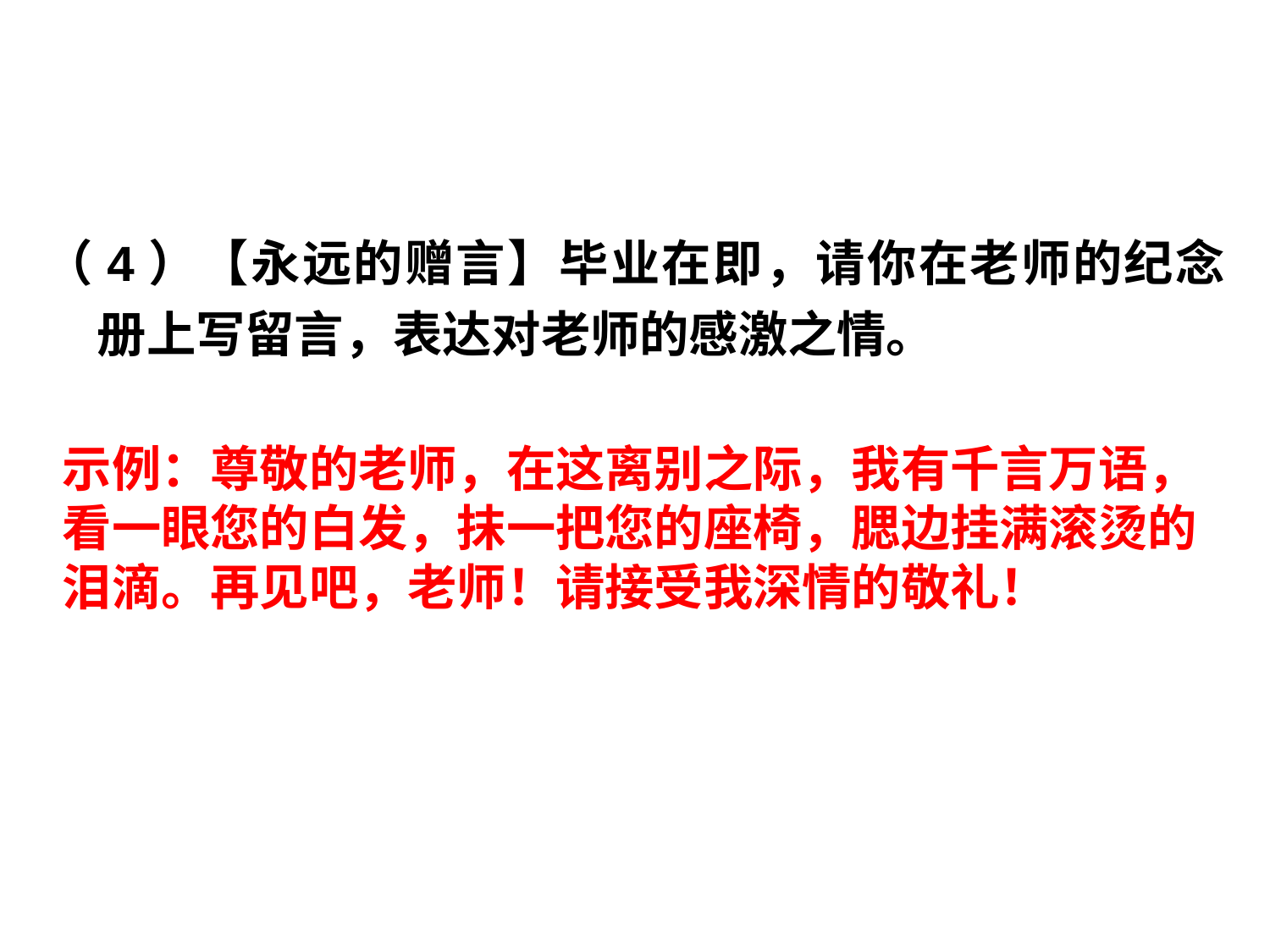

（4）【永远的赠言】毕业在即，请你在老师的纪念册上写留言，表达对老师的感激之情。
示例：尊敬的老师，在这离别之际，我有千言万语，看一眼您的白发，抹一把您的座椅，腮边挂满滚烫的泪滴。再见吧，老师！请接受我深情的敬礼！